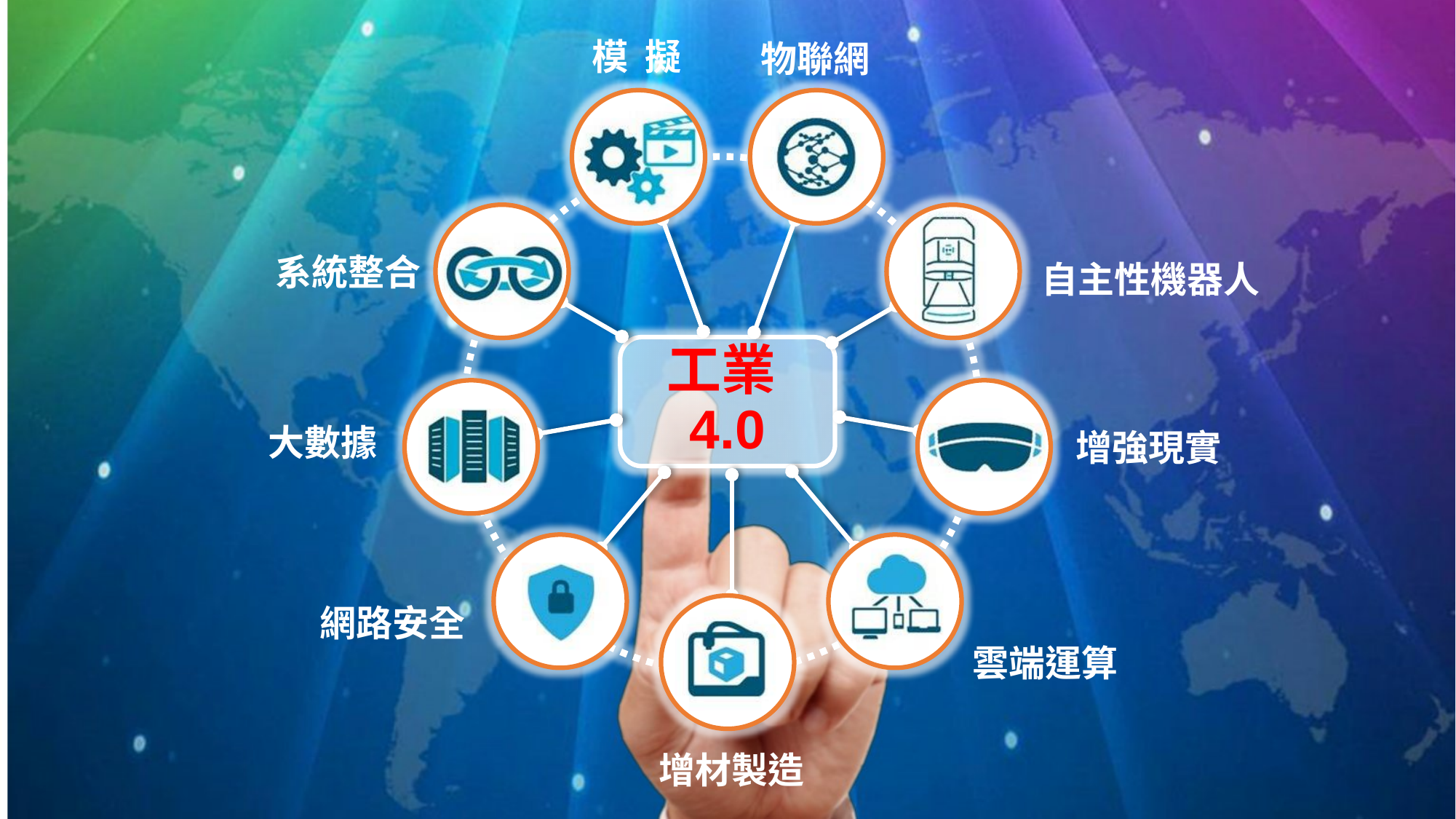

模  擬
物聯網
系統整合
自主性機器人
大數據
增強現實
網路安全
雲端運算
增材製造

工業4.0